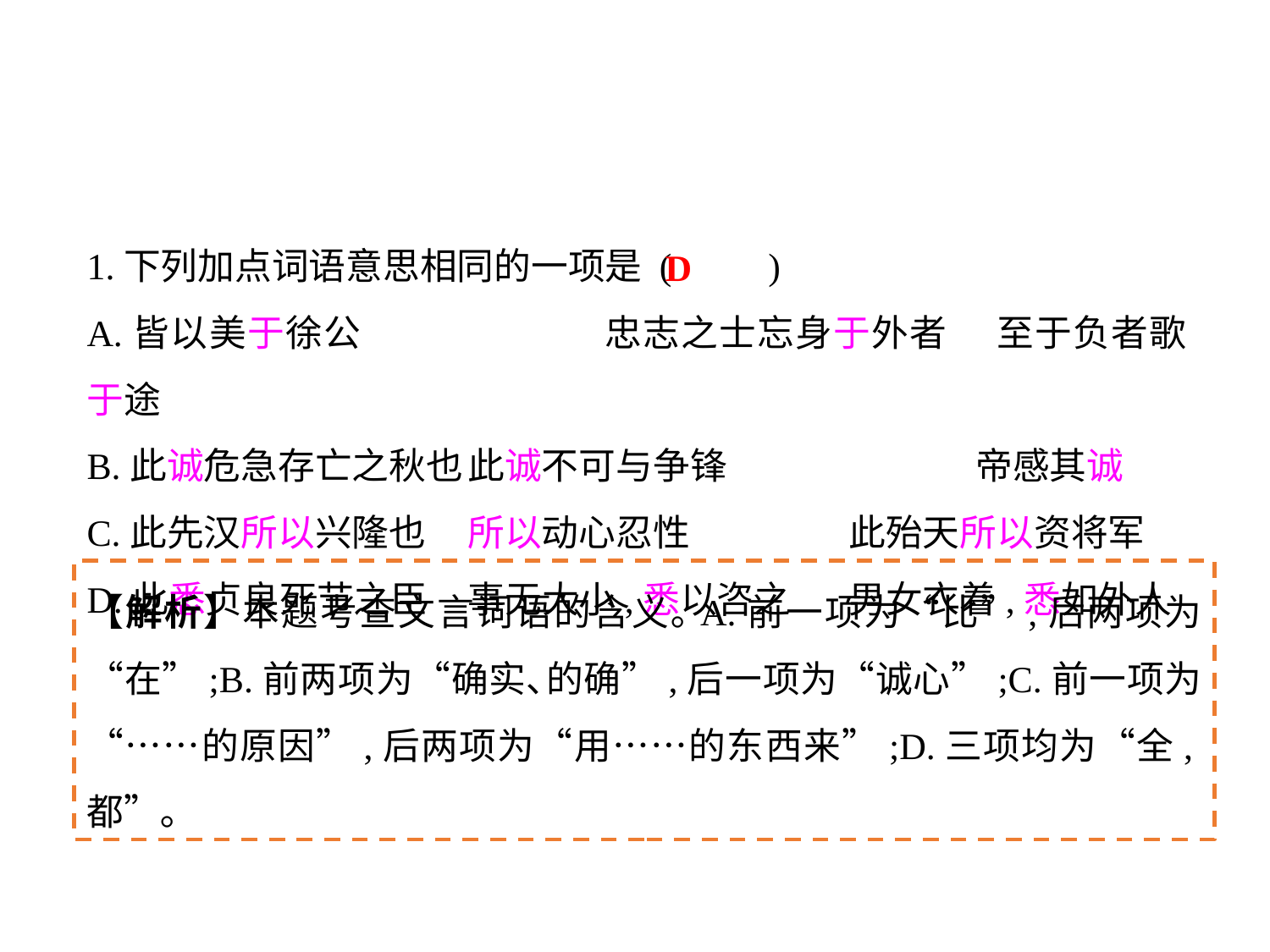

1.下列加点词语意思相同的一项是 (	     )
A.皆以美于徐公		忠志之士忘身于外者	至于负者歌于途
B.此诚危急存亡之秋也	此诚不可与争锋		帝感其诚
C.此先汉所以兴隆也	所以动心忍性		此殆天所以资将军
D.此悉贞良死节之臣	事无大小,悉以咨之	男女衣着,悉如外人
D
【解析】本题考查文言词语的含义｡A.前一项为“比”,后两项为“在”;B.前两项为“确实､的确”,后一项为“诚心”;C.前一项为“……的原因”,后两项为“用……的东西来”;D.三项均为“全,都”｡